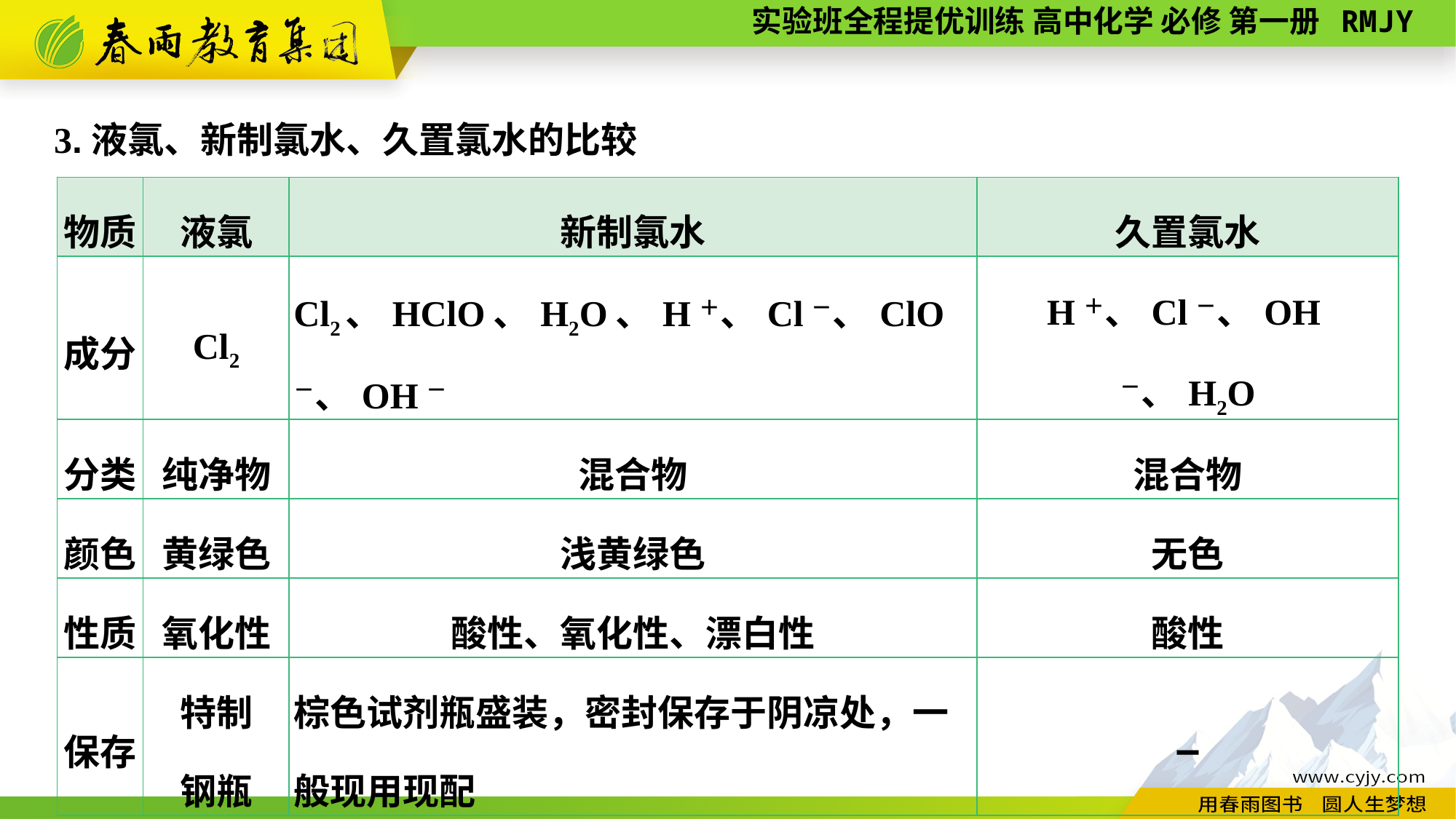

3.液氯、新制氯水、久置氯水的比较
| 物质 | 液氯 | 新制氯水 | 久置氯水 |
| --- | --- | --- | --- |
| 成分 | Cl2 | Cl2、HClO、H2O、H＋、Cl－、ClO－、OH－ | H＋、Cl－、OH－、H2O |
| 分类 | 纯净物 | 混合物 | 混合物 |
| 颜色 | 黄绿色 | 浅黄绿色 | 无色 |
| 性质 | 氧化性 | 酸性、氧化性、漂白性 | 酸性 |
| 保存 | 特制 钢瓶 | 棕色试剂瓶盛装，密封保存于阴凉处，一般现用现配 | — |